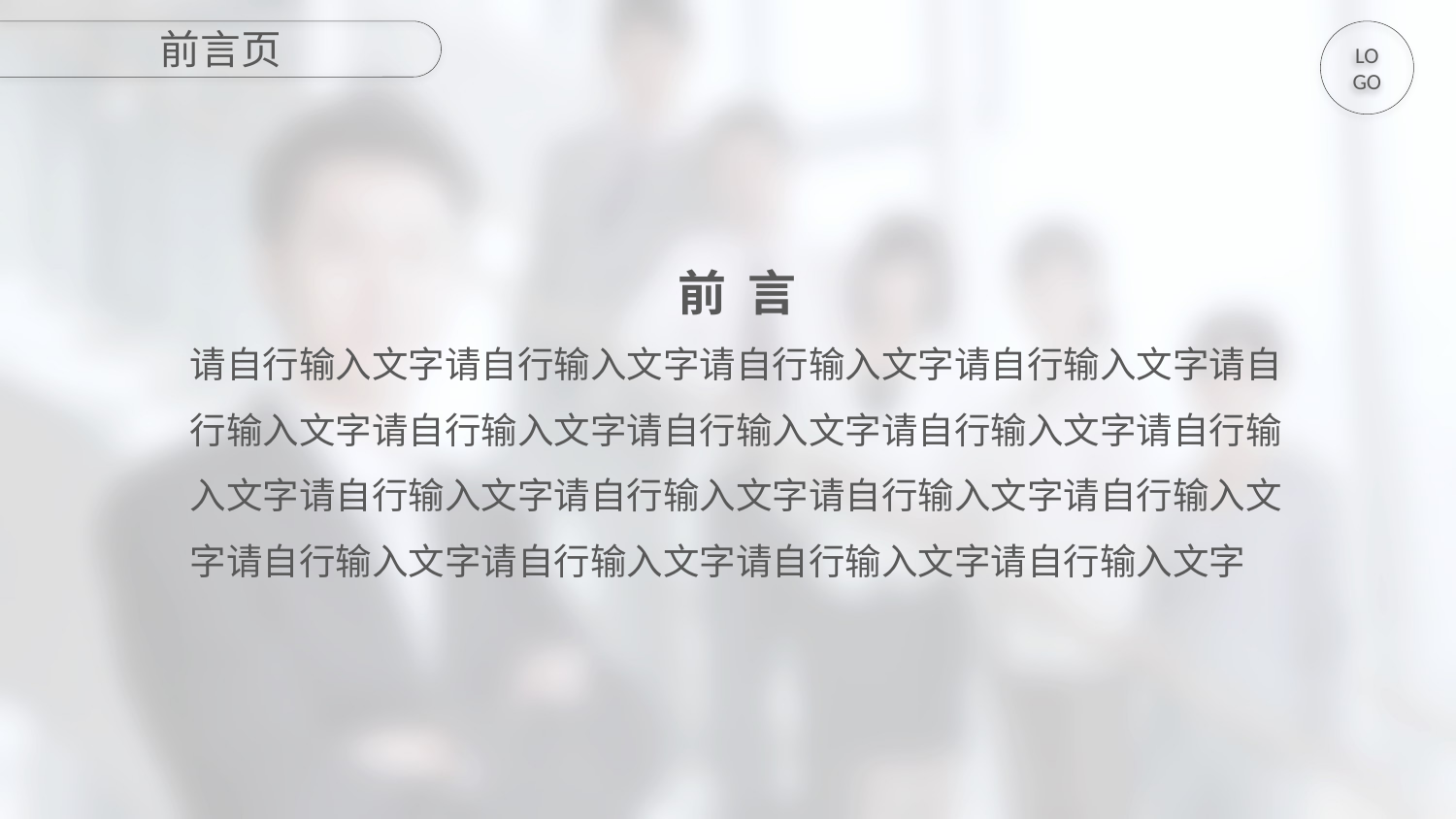

前言页

LOGO
前  言
请自行输入文字请自行输入文字请自行输入文字请自行输入文字请自行输入文字请自行输入文字请自行输入文字请自行输入文字请自行输入文字请自行输入文字请自行输入文字请自行输入文字请自行输入文字请自行输入文字请自行输入文字请自行输入文字请自行输入文字